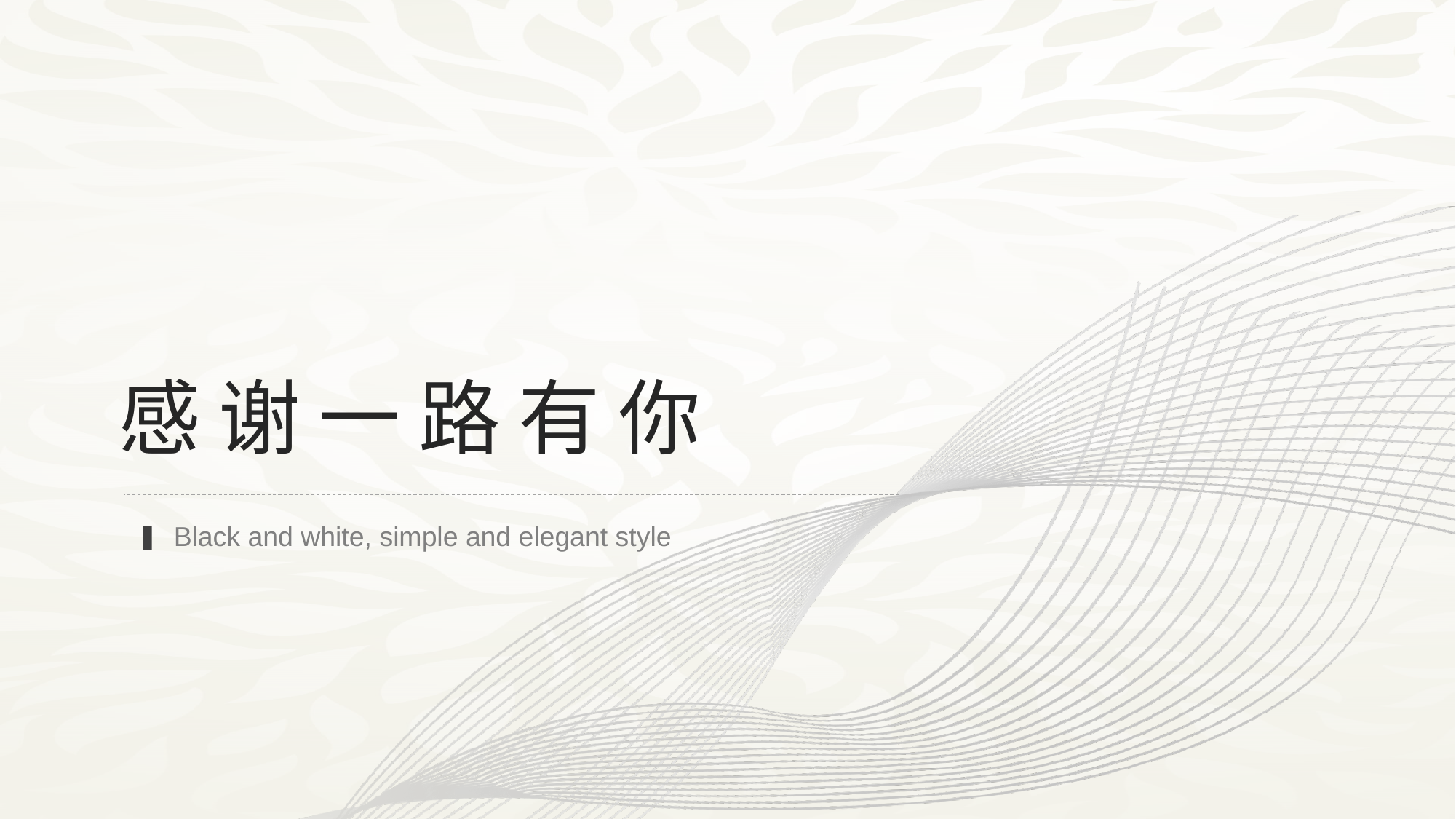

感谢一路有你
Black and white, simple and elegant style